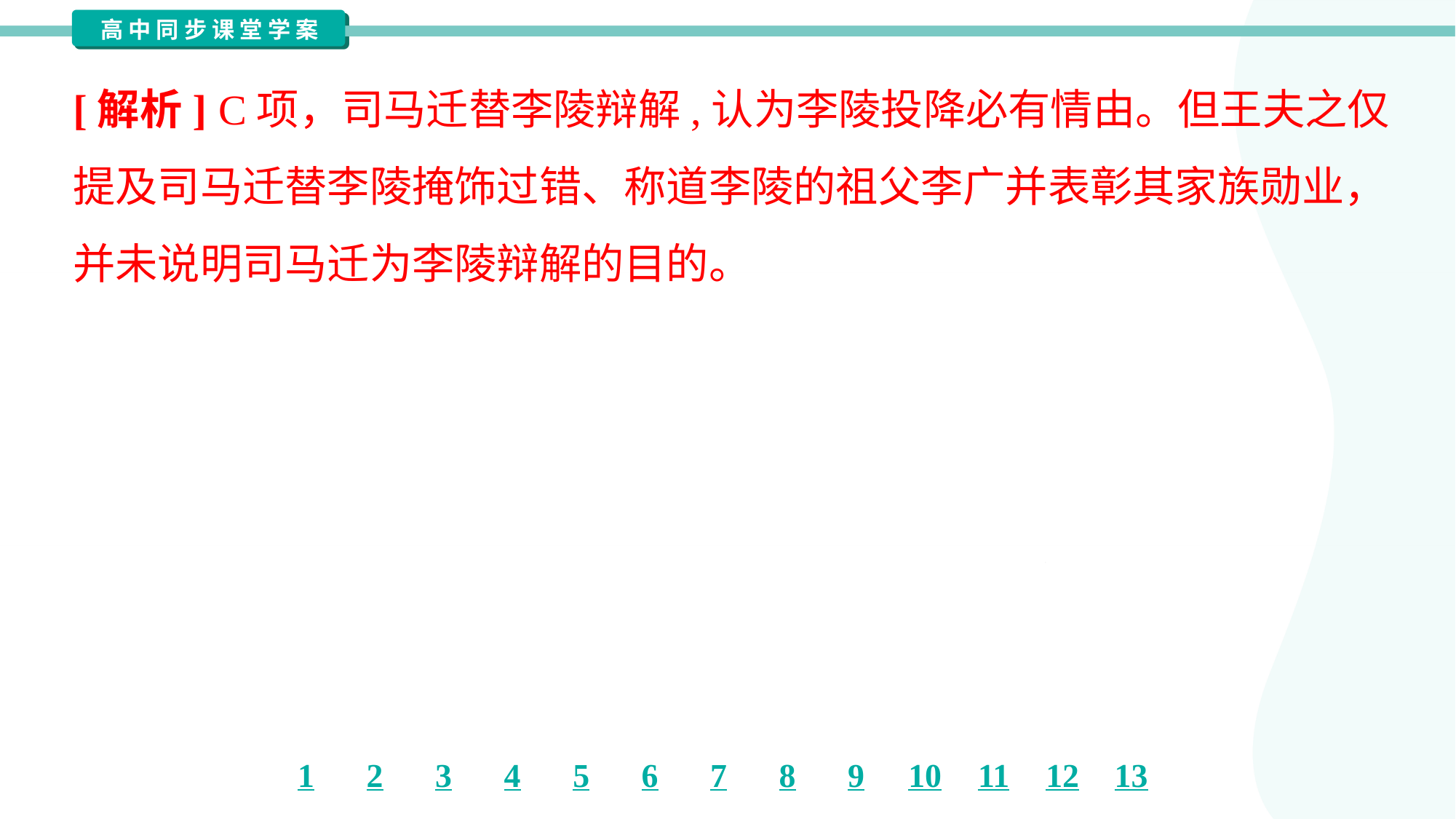

[解析] C项，司马迁替李陵辩解,认为李陵投降必有情由。但王夫之仅
提及司马迁替李陵掩饰过错、称道李陵的祖父李广并表彰其家族勋业，
并未说明司马迁为李陵辩解的目的。